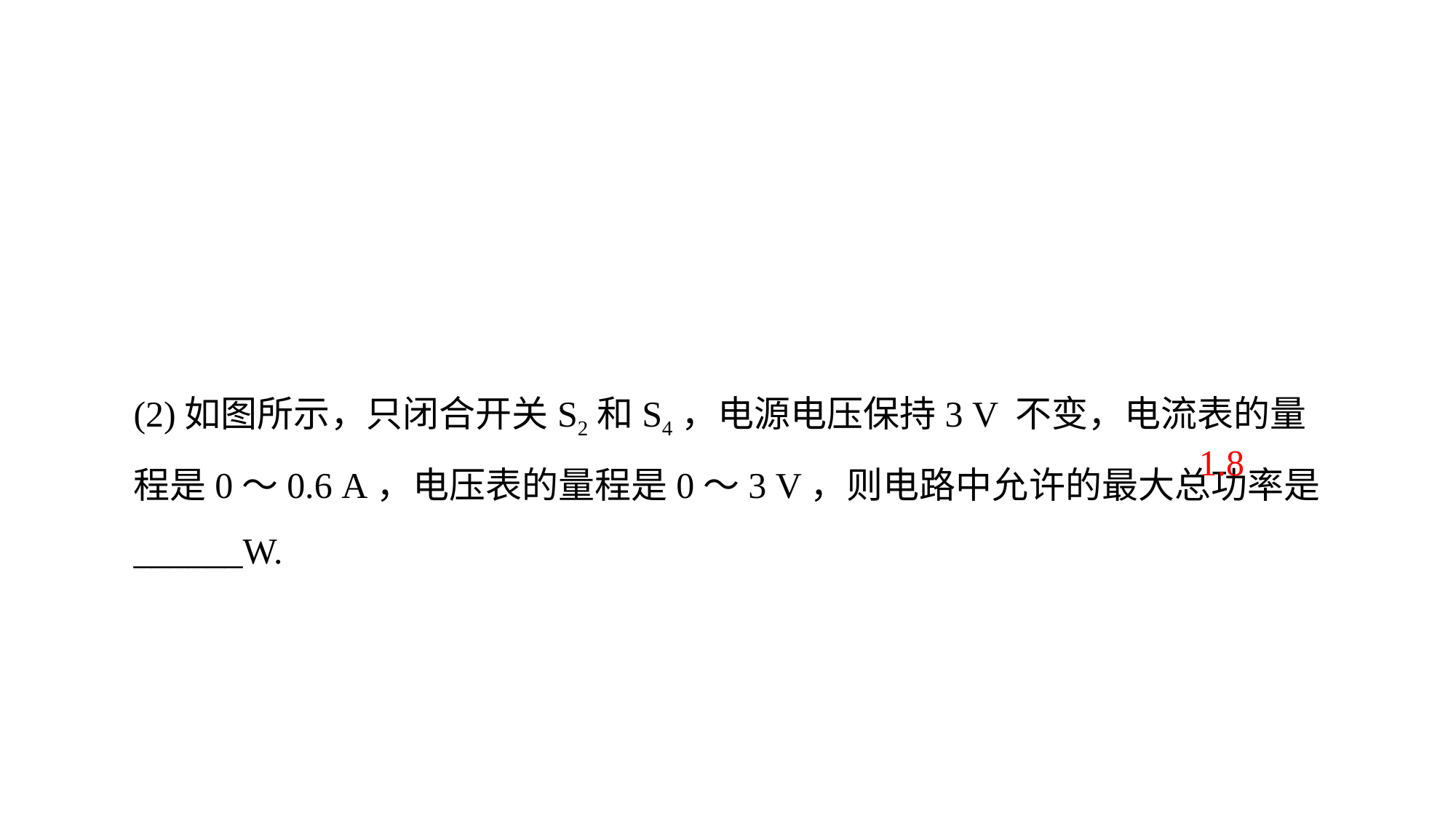

(2)如图所示，只闭合开关S2和S4，电源电压保持3 V 不变，电流表的量程是0～0.6 A，电压表的量程是0～3 V，则电路中允许的最大总功率是______W.
1.8